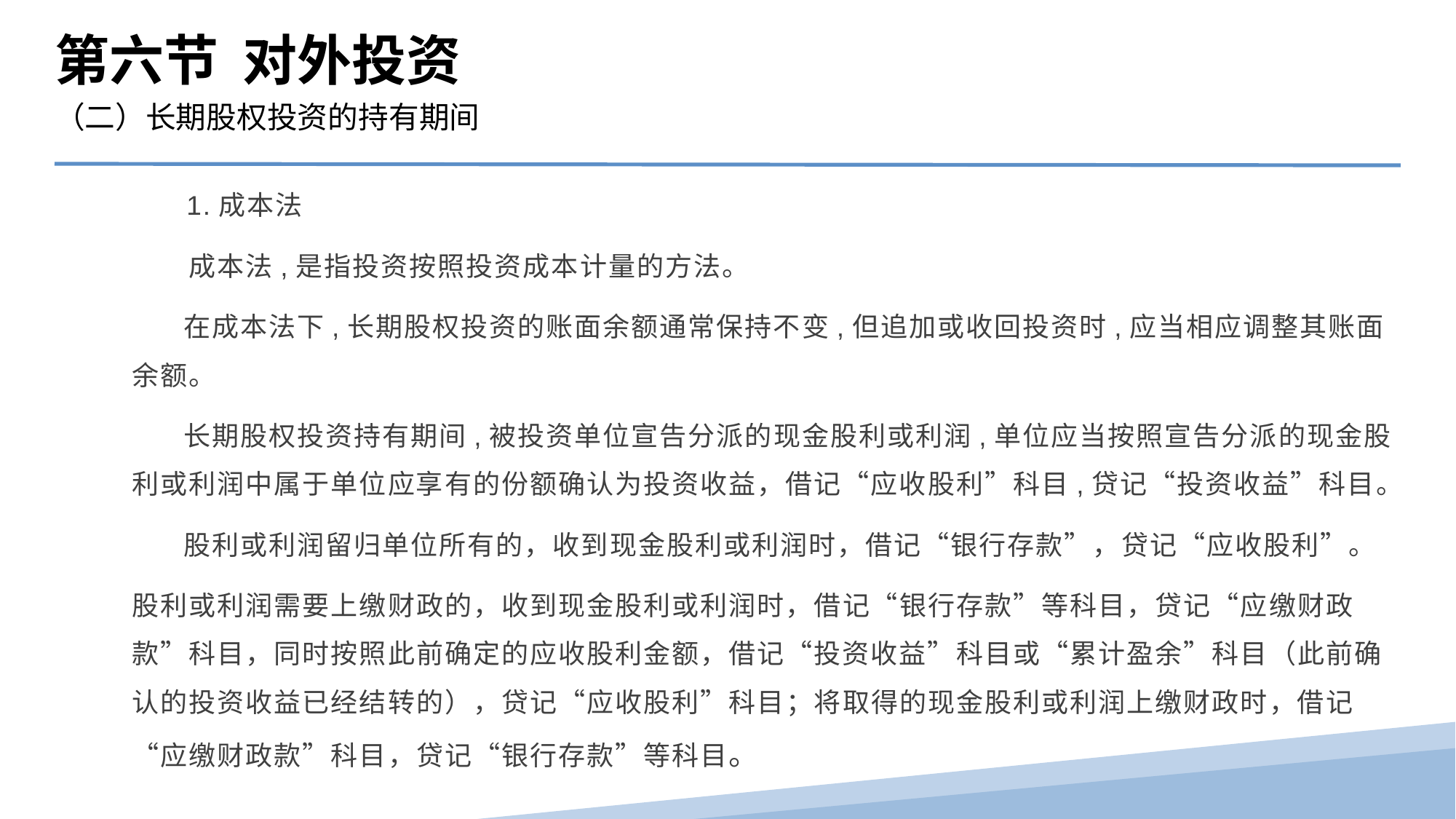

第六节  对外投资
（二）长期股权投资的持有期间
      1.成本法
　　成本法,是指投资按照投资成本计量的方法。
      在成本法下,长期股权投资的账面余额通常保持不变,但追加或收回投资时,应当相应调整其账面余额。
      长期股权投资持有期间,被投资单位宣告分派的现金股利或利润,单位应当按照宣告分派的现金股利或利润中属于单位应享有的份额确认为投资收益，借记“应收股利”科目,贷记“投资收益”科目。
      股利或利润留归单位所有的，收到现金股利或利润时，借记“银行存款”，贷记“应收股利”。
股利或利润需要上缴财政的，收到现金股利或利润时，借记“银行存款”等科目，贷记“应缴财政款”科目，同时按照此前确定的应收股利金额，借记“投资收益”科目或“累计盈余”科目（此前确认的投资收益已经结转的），贷记“应收股利”科目；将取得的现金股利或利润上缴财政时，借记“应缴财政款”科目，贷记“银行存款”等科目。